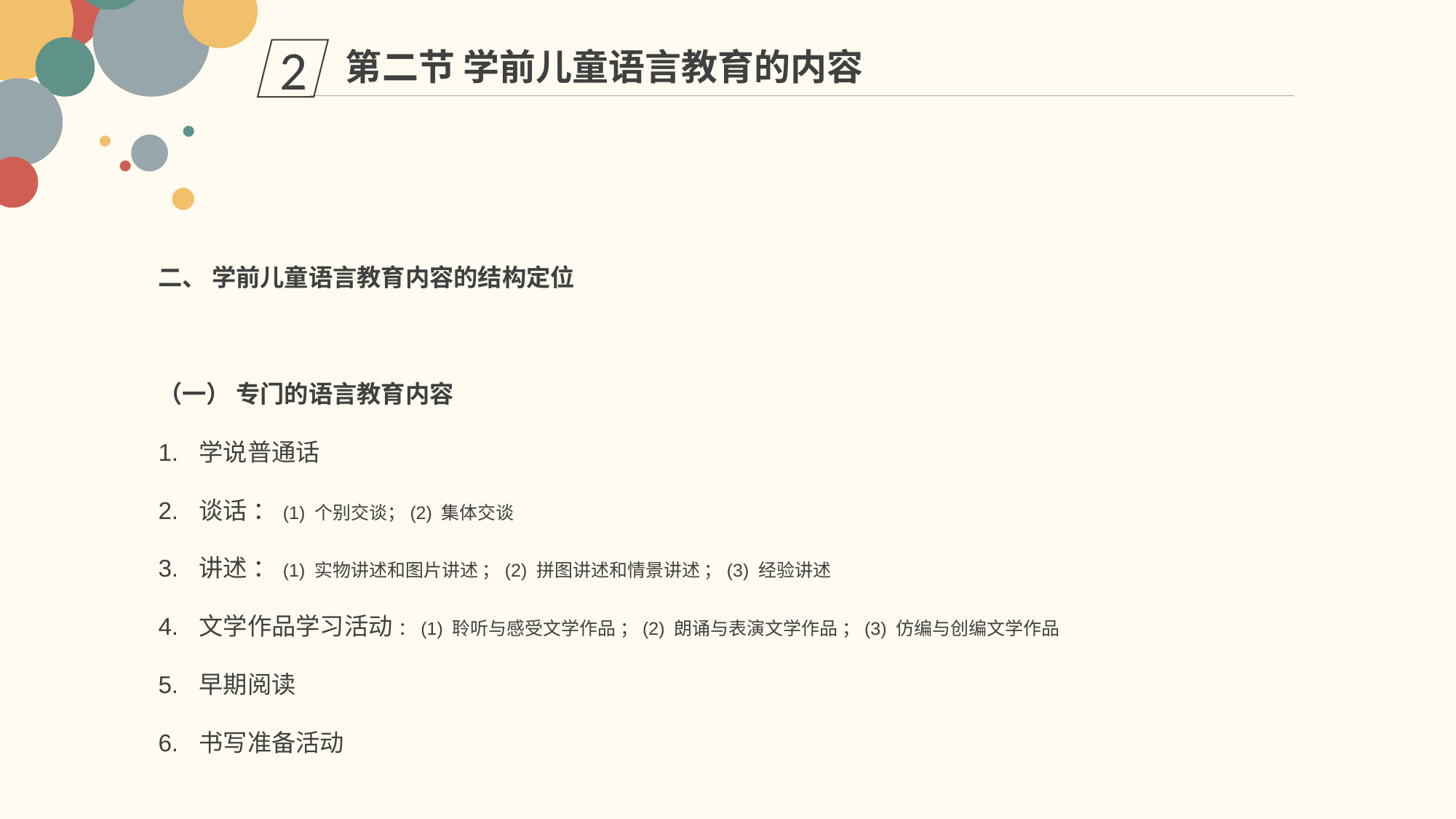

第二节 学前儿童语言教育的内容
2
二、 学前儿童语言教育内容的结构定位

（一） 专门的语言教育内容
学说普通话
谈话 ：(1) 个别交谈；(2) 集体交谈
讲述 ：(1) 实物讲述和图片讲述 ；(2) 拼图讲述和情景讲述 ；(3) 经验讲述
文学作品学习活动 ：(1) 聆听与感受文学作品 ；(2) 朗诵与表演文学作品 ；(3) 仿编与创编文学作品
早期阅读
书写准备活动